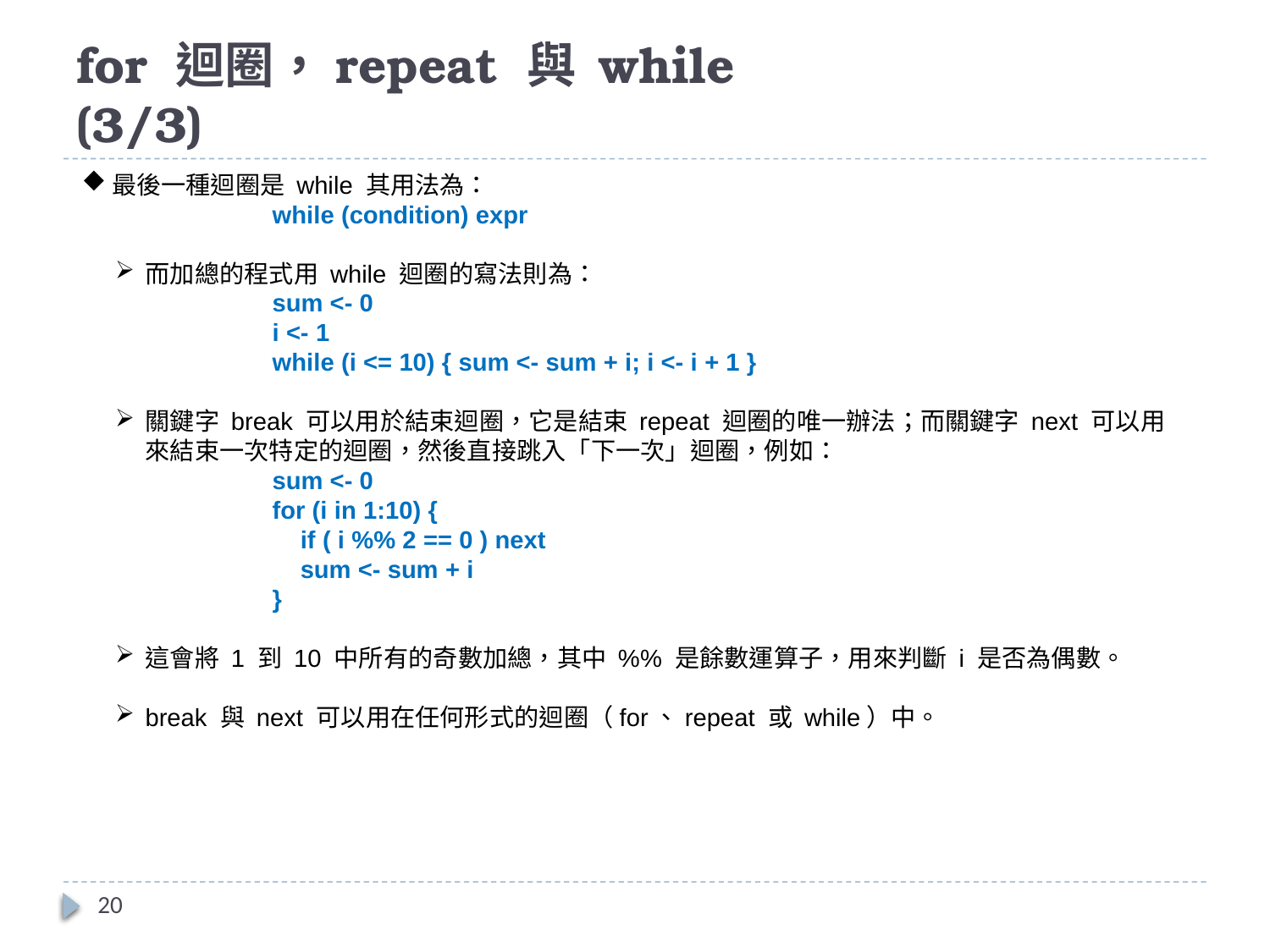

# for 迴圈，repeat 與 while			(3/3)
最後一種迴圈是 while 其用法為：
while (condition) expr

而加總的程式用 while 迴圈的寫法則為：
sum <- 0
i <- 1
while (i <= 10) { sum <- sum + i; i <- i + 1 }

關鍵字 break 可以用於結束迴圈，它是結束 repeat 迴圈的唯一辦法；而關鍵字 next 可以用來結束一次特定的迴圈，然後直接跳入「下一次」迴圈，例如：
sum <- 0
for (i in 1:10) {
    if ( i %% 2 == 0 ) next
    sum <- sum + i
}

這會將 1 到 10 中所有的奇數加總，其中 %% 是餘數運算子，用來判斷 i 是否為偶數。

break 與 next 可以用在任何形式的迴圈（for、repeat 或 while）中。
20